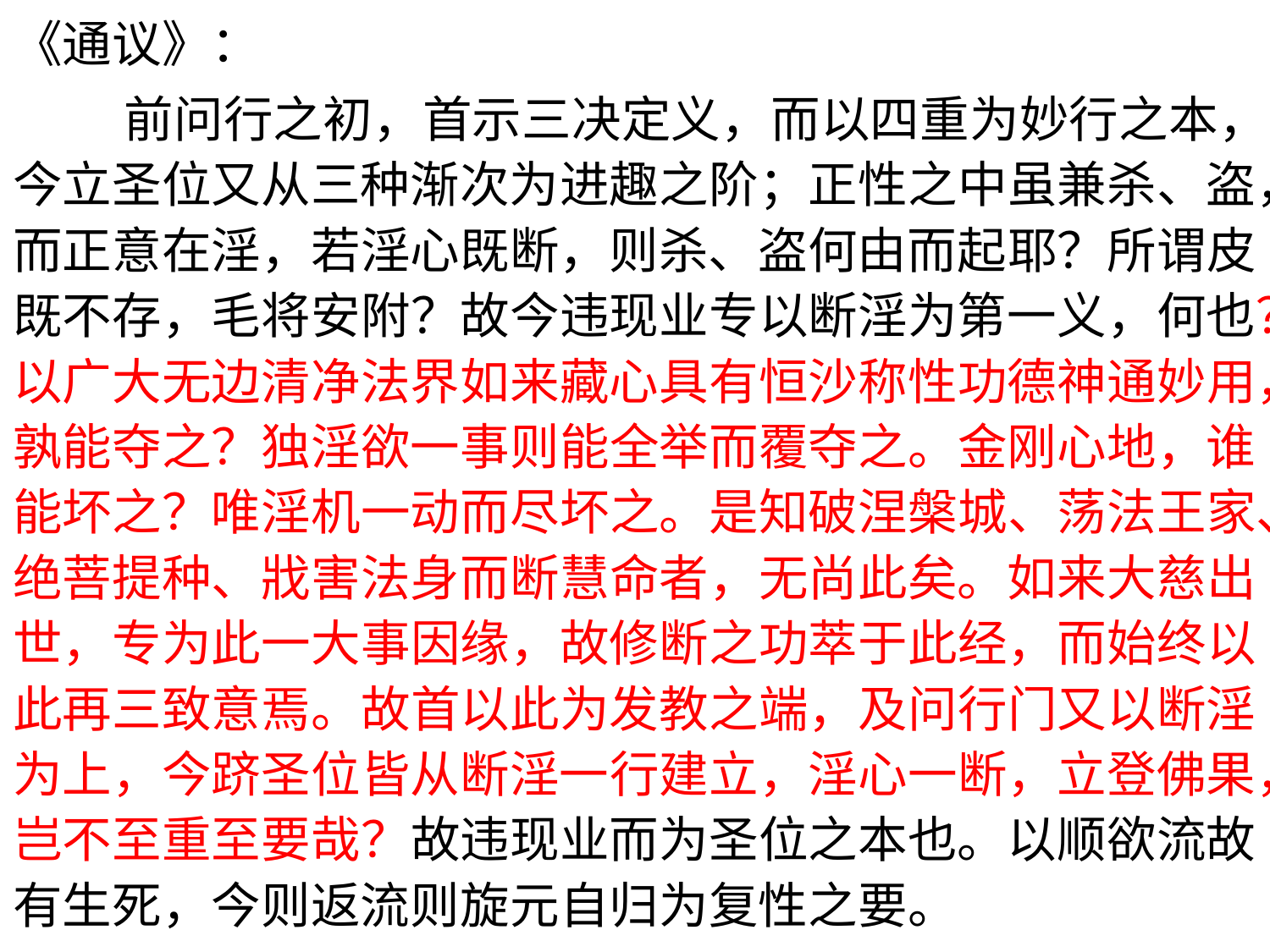

《通议》：
         前问行之初，首示三决定义，而以四重为妙行之本，今立圣位又从三种渐次为进趣之阶；正性之中虽兼杀、盗，而正意在淫，若淫心既断，则杀、盗何由而起耶？所谓皮既不存，毛将安附？故今违现业专以断淫为第一义，何也？以广大无边清净法界如来藏心具有恒沙称性功德神通妙用，孰能夺之？独淫欲一事则能全举而覆夺之。金刚心地，谁能坏之？唯淫机一动而尽坏之。是知破涅槃城、荡法王家、绝菩提种、戕害法身而断慧命者，无尚此矣。如来大慈出世，专为此一大事因缘，故修断之功萃于此经，而始终以此再三致意焉。故首以此为发教之端，及问行门又以断淫为上，今跻圣位皆从断淫一行建立，淫心一断，立登佛果，岂不至重至要哉？故违现业而为圣位之本也。以顺欲流故有生死，今则返流则旋元自归为复性之要。